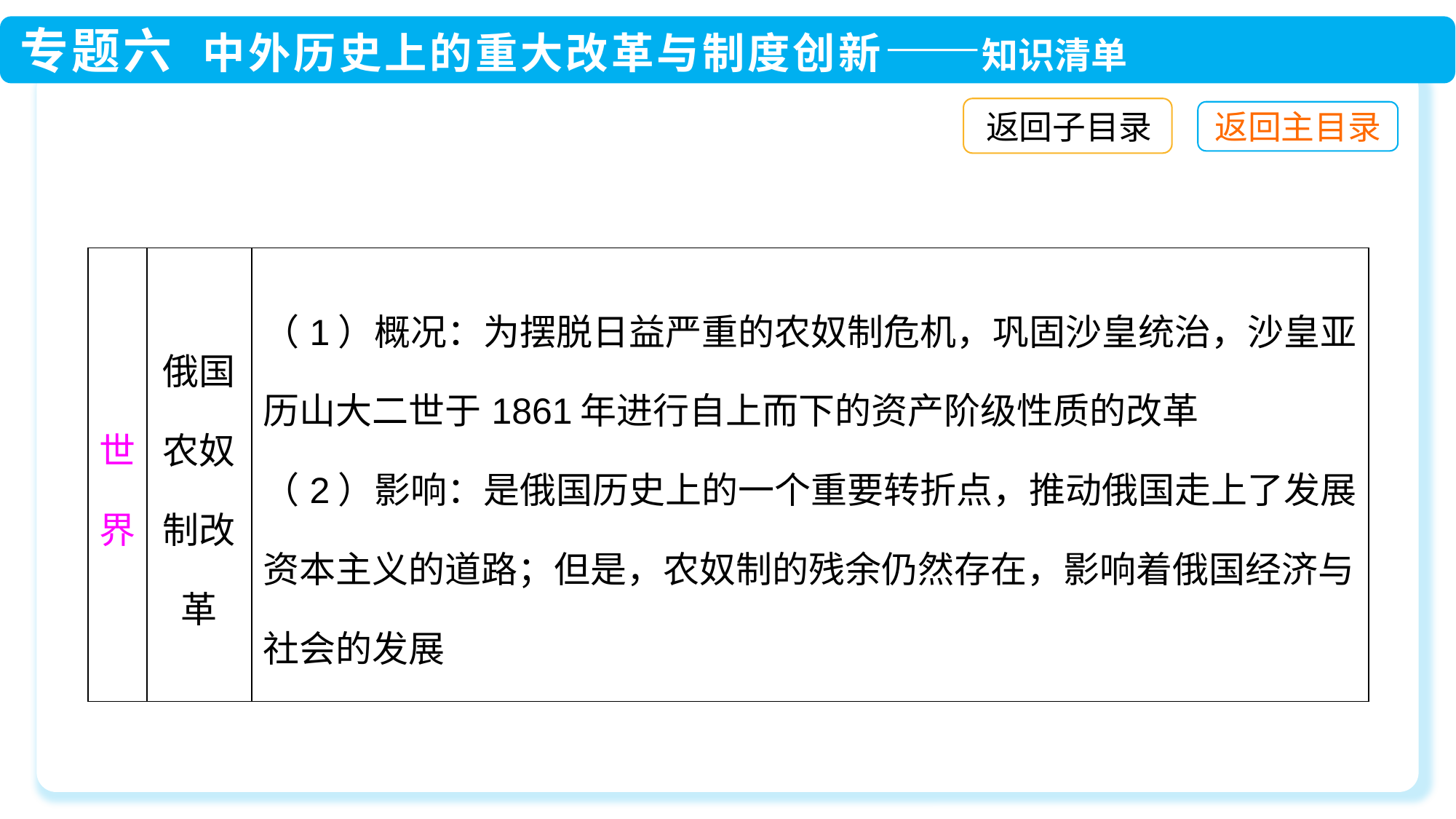

返回子目录
| 世界 | 俄国农奴制改革 | （1）概况：为摆脱日益严重的农奴制危机，巩固沙皇统治，沙皇亚历山大二世于1861年进行自上而下的资产阶级性质的改革 （2）影响：是俄国历史上的一个重要转折点，推动俄国走上了发展资本主义的道路；但是，农奴制的残余仍然存在，影响着俄国经济与社会的发展 |
| --- | --- | --- |